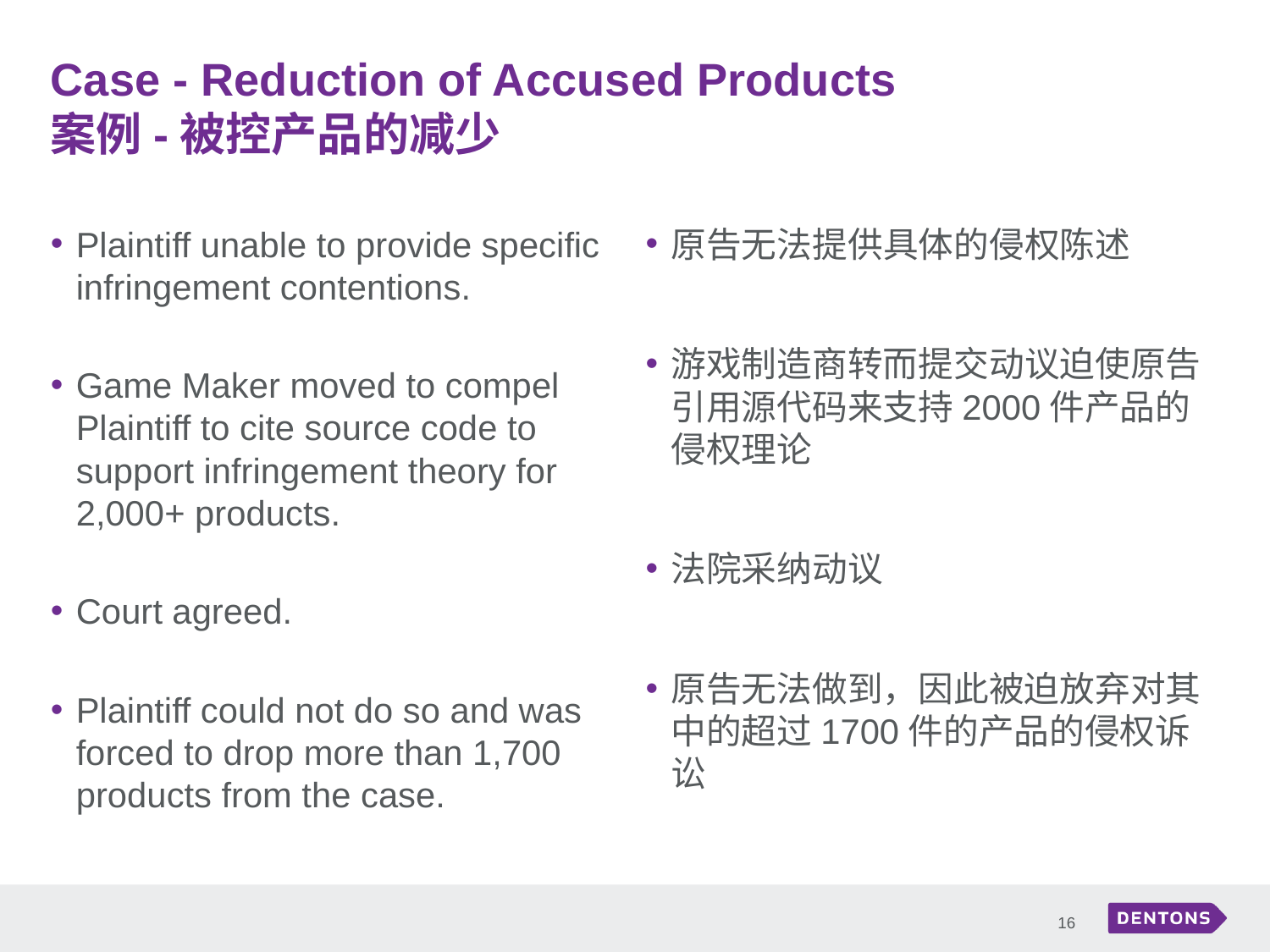

# Case - Reduction of Accused Products 案例-被控产品的减少
Plaintiff unable to provide specific infringement contentions.

Game Maker moved to compel Plaintiff to cite source code to support infringement theory for 2,000+ products.

Court agreed.

Plaintiff could not do so and was forced to drop more than 1,700 products from the case.
原告无法提供具体的侵权陈述

游戏制造商转而提交动议迫使原告引用源代码来支持2000件产品的侵权理论

法院采纳动议

原告无法做到，因此被迫放弃对其中的超过1700件的产品的侵权诉讼
16